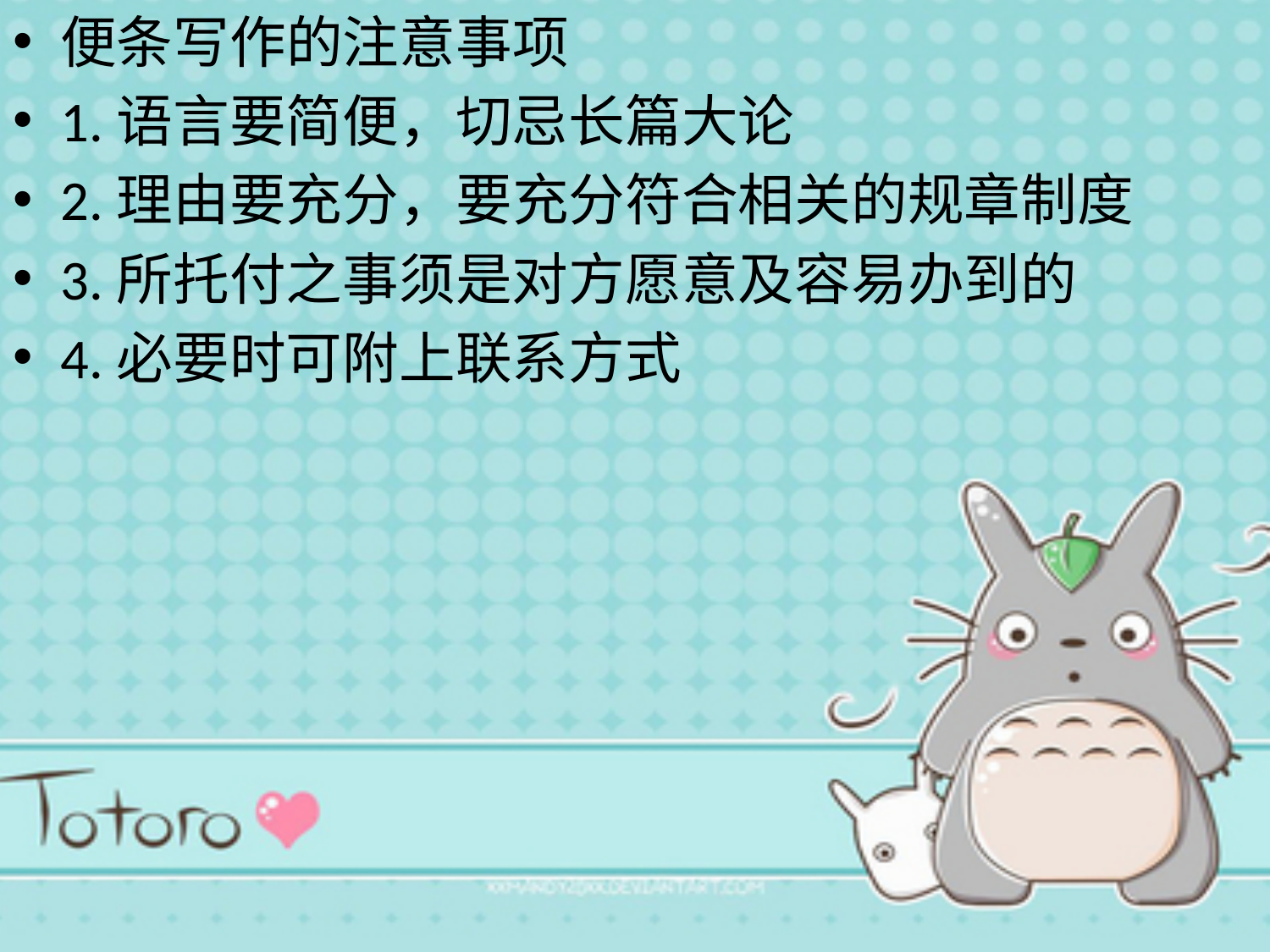

便条写作的注意事项
1.语言要简便，切忌长篇大论
2.理由要充分，要充分符合相关的规章制度
3.所托付之事须是对方愿意及容易办到的
4.必要时可附上联系方式